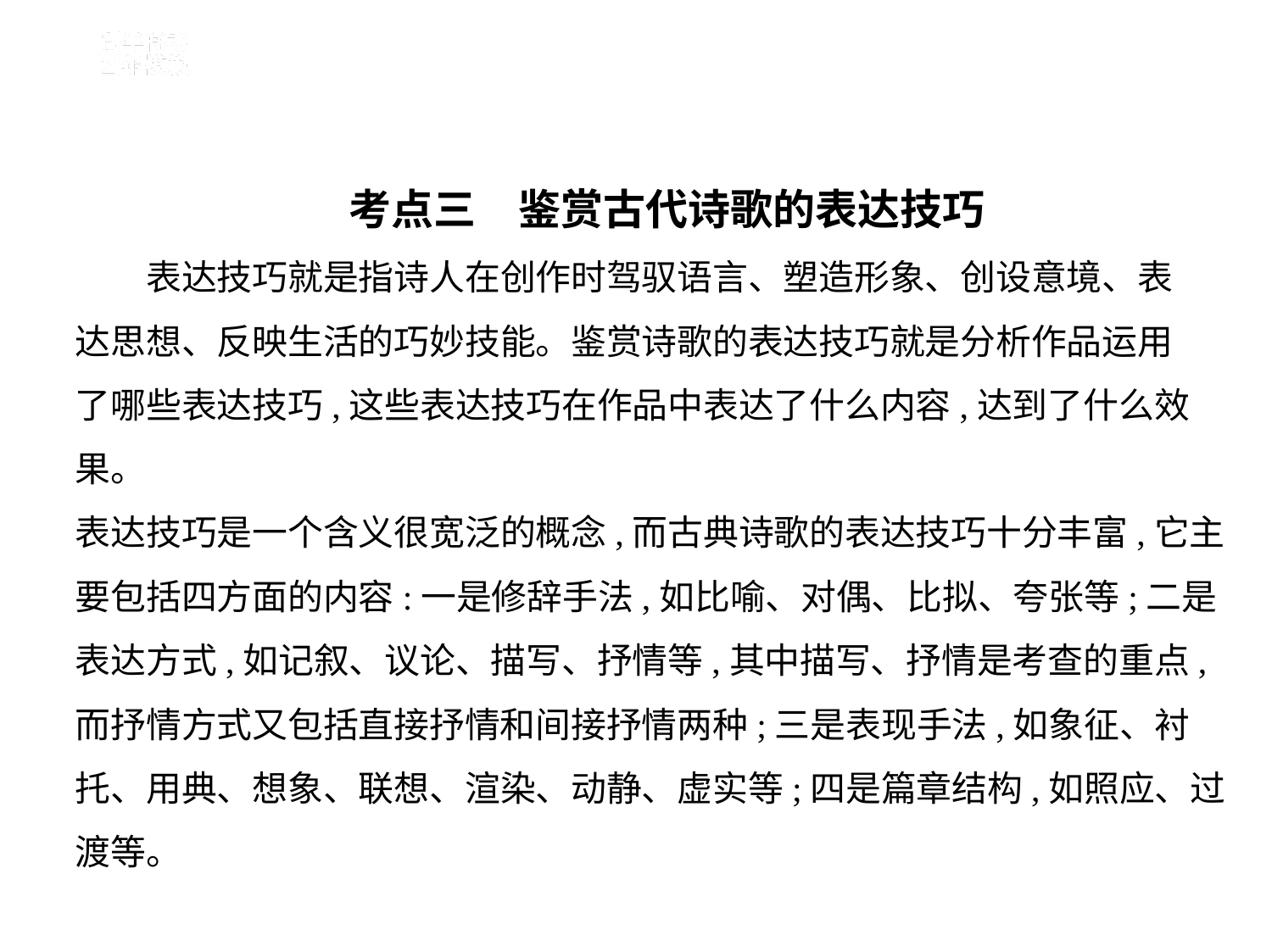

考点三　鉴赏古代诗歌的表达技巧
　　表达技巧就是指诗人在创作时驾驭语言、塑造形象、创设意境、表
达思想、反映生活的巧妙技能。鉴赏诗歌的表达技巧就是分析作品运用
了哪些表达技巧,这些表达技巧在作品中表达了什么内容,达到了什么效
果。
表达技巧是一个含义很宽泛的概念,而古典诗歌的表达技巧十分丰富,它主
要包括四方面的内容:一是修辞手法,如比喻、对偶、比拟、夸张等;二是
表达方式,如记叙、议论、描写、抒情等,其中描写、抒情是考查的重点,
而抒情方式又包括直接抒情和间接抒情两种;三是表现手法,如象征、衬
托、用典、想象、联想、渲染、动静、虚实等;四是篇章结构,如照应、过
渡等。